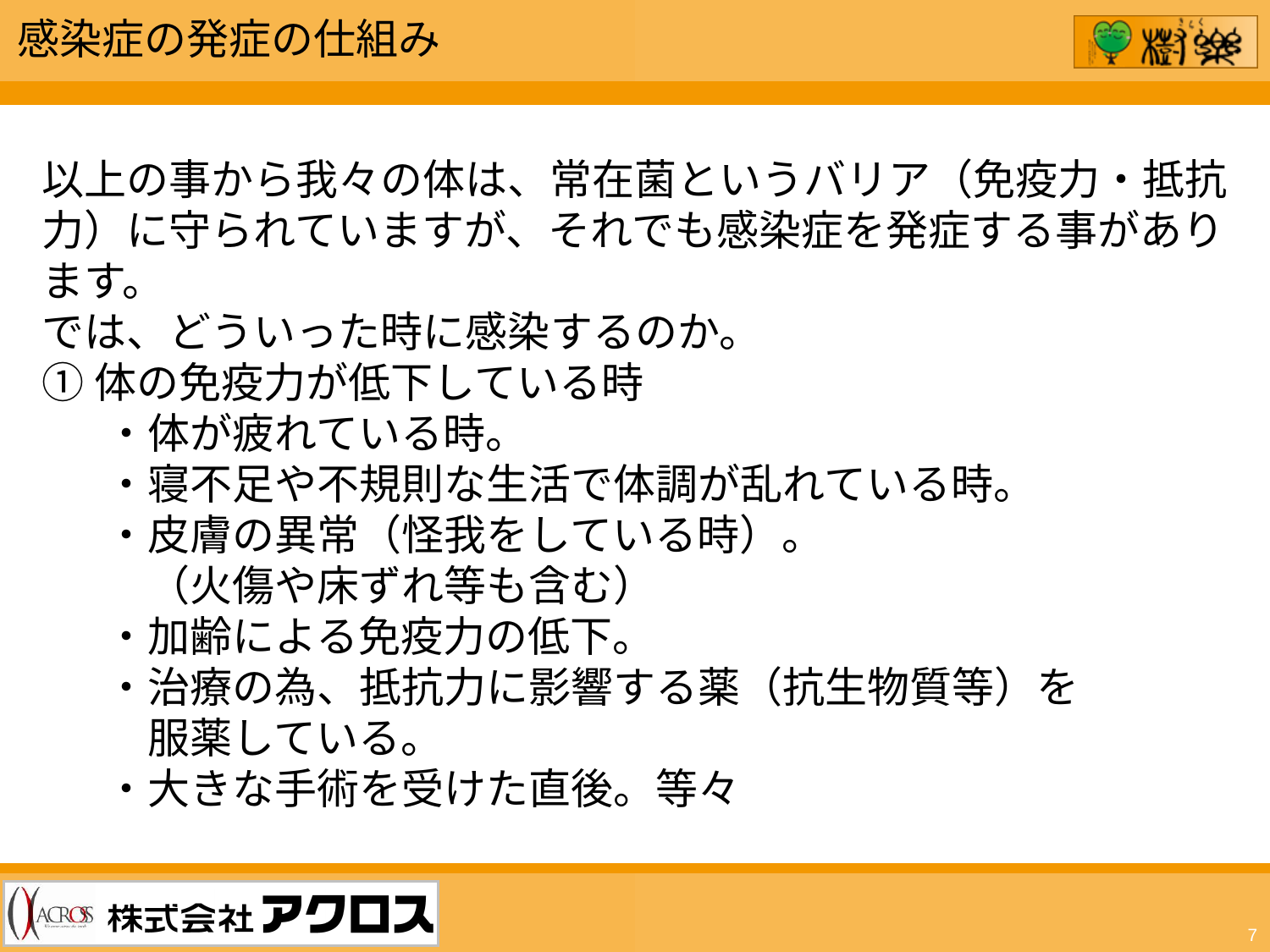

感染症の発症の仕組み
以上の事から我々の体は、常在菌というバリア（免疫力・抵抗力）に守られていますが、それでも感染症を発症する事があります。
では、どういった時に感染するのか。
①体の免疫力が低下している時
・体が疲れている時。
・寝不足や不規則な生活で体調が乱れている時。
・皮膚の異常（怪我をしている時）。
　（火傷や床ずれ等も含む）
・加齢による免疫力の低下。
・治療の為、抵抗力に影響する薬（抗生物質等）を
　服薬している。
・大きな手術を受けた直後。等々
7